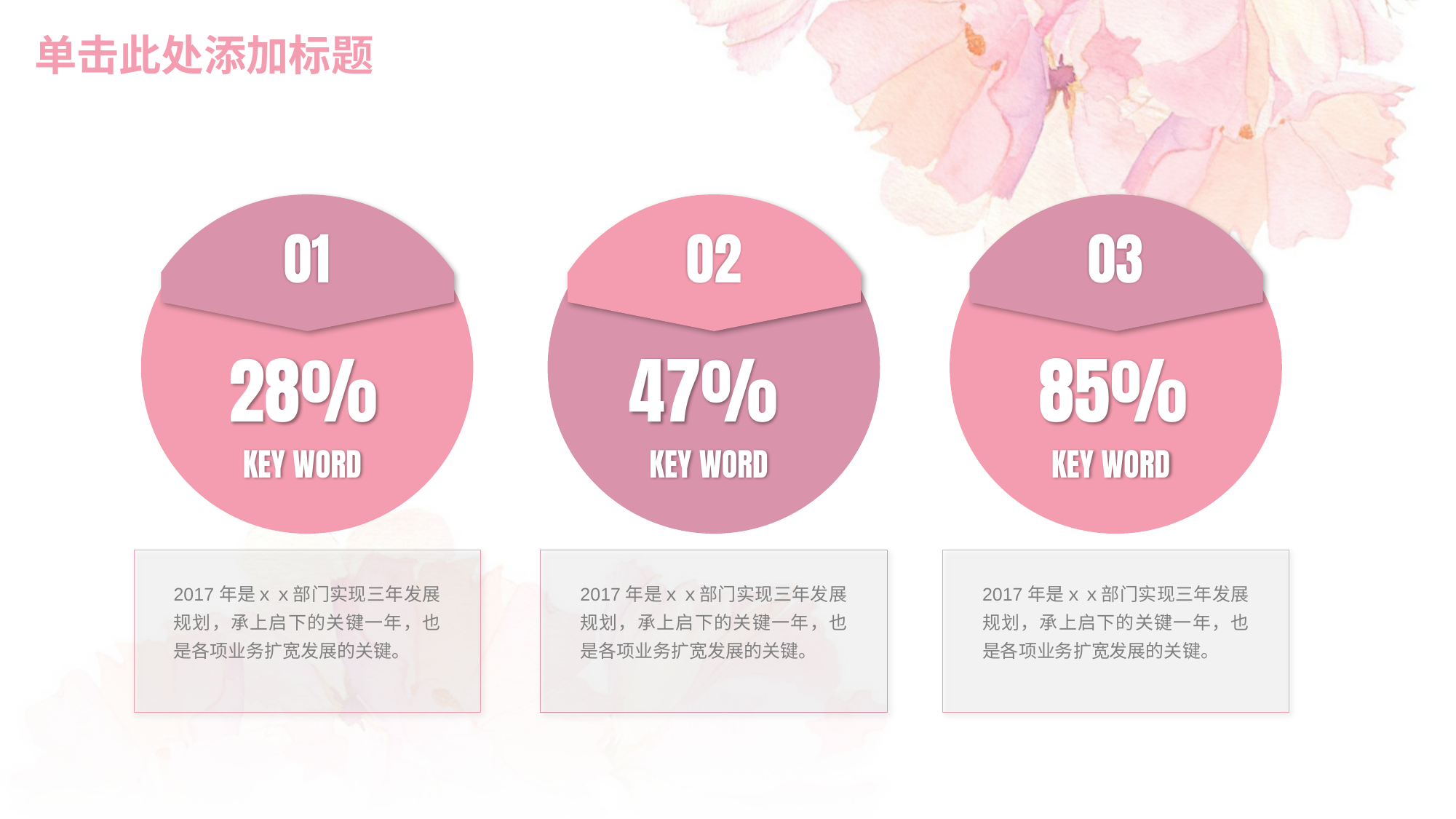

# 单击此处添加标题

01

02

03

28%
KEY WORD
47%
KEY WORD
85%
KEY WORD

2017年是ｘｘ部门实现三年发展规划，承上启下的关键一年，也是各项业务扩宽发展的关键。

2017年是ｘｘ部门实现三年发展规划，承上启下的关键一年，也是各项业务扩宽发展的关键。

2017年是ｘｘ部门实现三年发展规划，承上启下的关键一年，也是各项业务扩宽发展的关键。